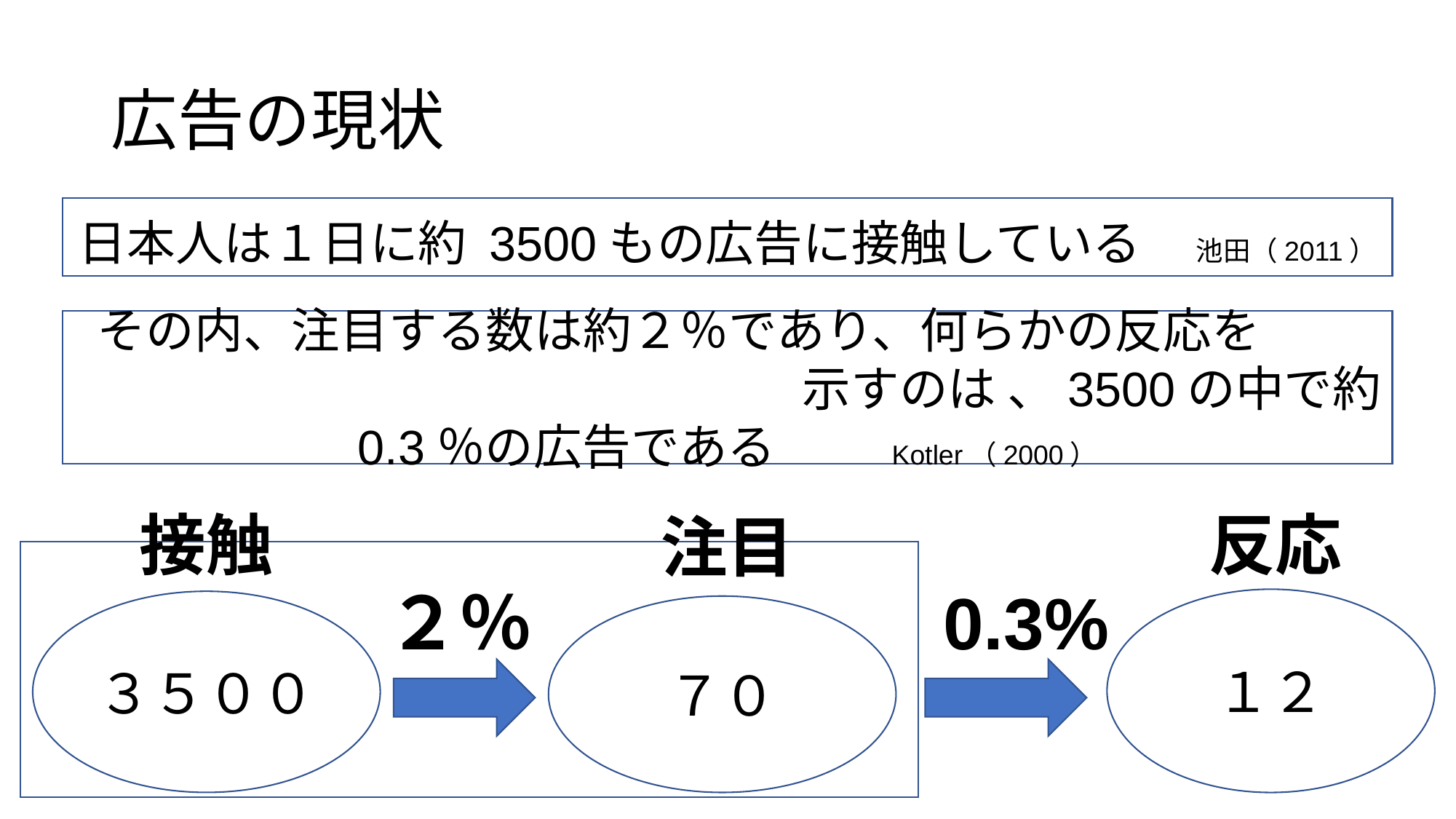

# 広告の現状

日本人は１日に約 3500もの広告に接触している　　池田（2011）
その内、注目する数は約２％であり、何らかの反応を　　　　　　　　　　　　　　　　　示すのは 、3500の中で約 0.3％の広告である　　　　Kotler（2000）
接触
反応
注目

0.3%
２％
１２
３５００
７０